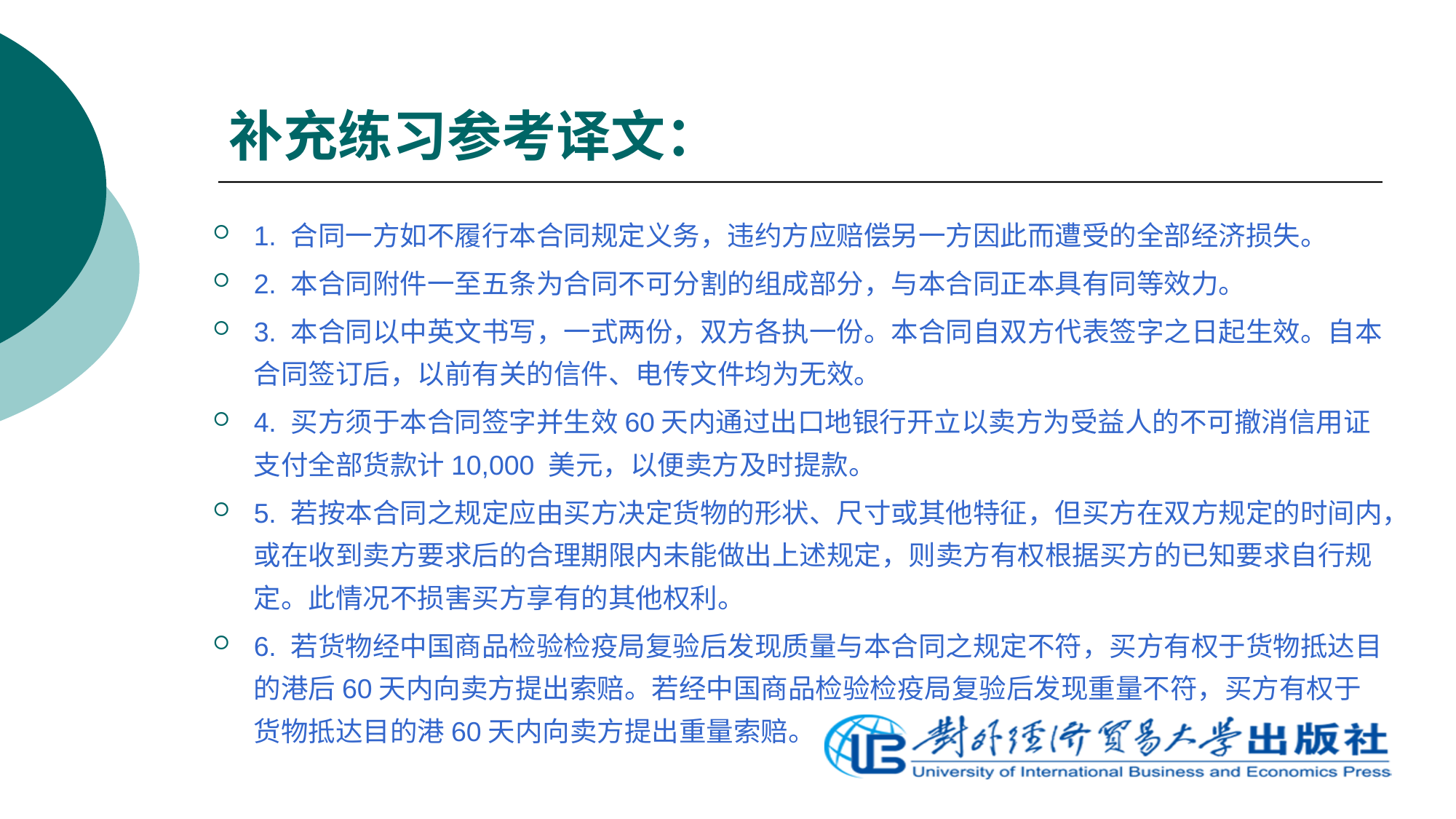

# 补充练习参考译文：
1. 合同一方如不履行本合同规定义务，违约方应赔偿另一方因此而遭受的全部经济损失。
2. 本合同附件一至五条为合同不可分割的组成部分，与本合同正本具有同等效力。
3. 本合同以中英文书写，一式两份，双方各执一份。本合同自双方代表签字之日起生效。自本合同签订后，以前有关的信件、电传文件均为无效。
4. 买方须于本合同签字并生效60天内通过出口地银行开立以卖方为受益人的不可撤消信用证支付全部货款计10,000 美元，以便卖方及时提款。
5. 若按本合同之规定应由买方决定货物的形状、尺寸或其他特征，但买方在双方规定的时间内，或在收到卖方要求后的合理期限内未能做出上述规定，则卖方有权根据买方的已知要求自行规定。此情况不损害买方享有的其他权利。
6. 若货物经中国商品检验检疫局复验后发现质量与本合同之规定不符，买方有权于货物抵达目的港后60天内向卖方提出索赔。若经中国商品检验检疫局复验后发现重量不符，买方有权于货物抵达目的港60天内向卖方提出重量索赔。